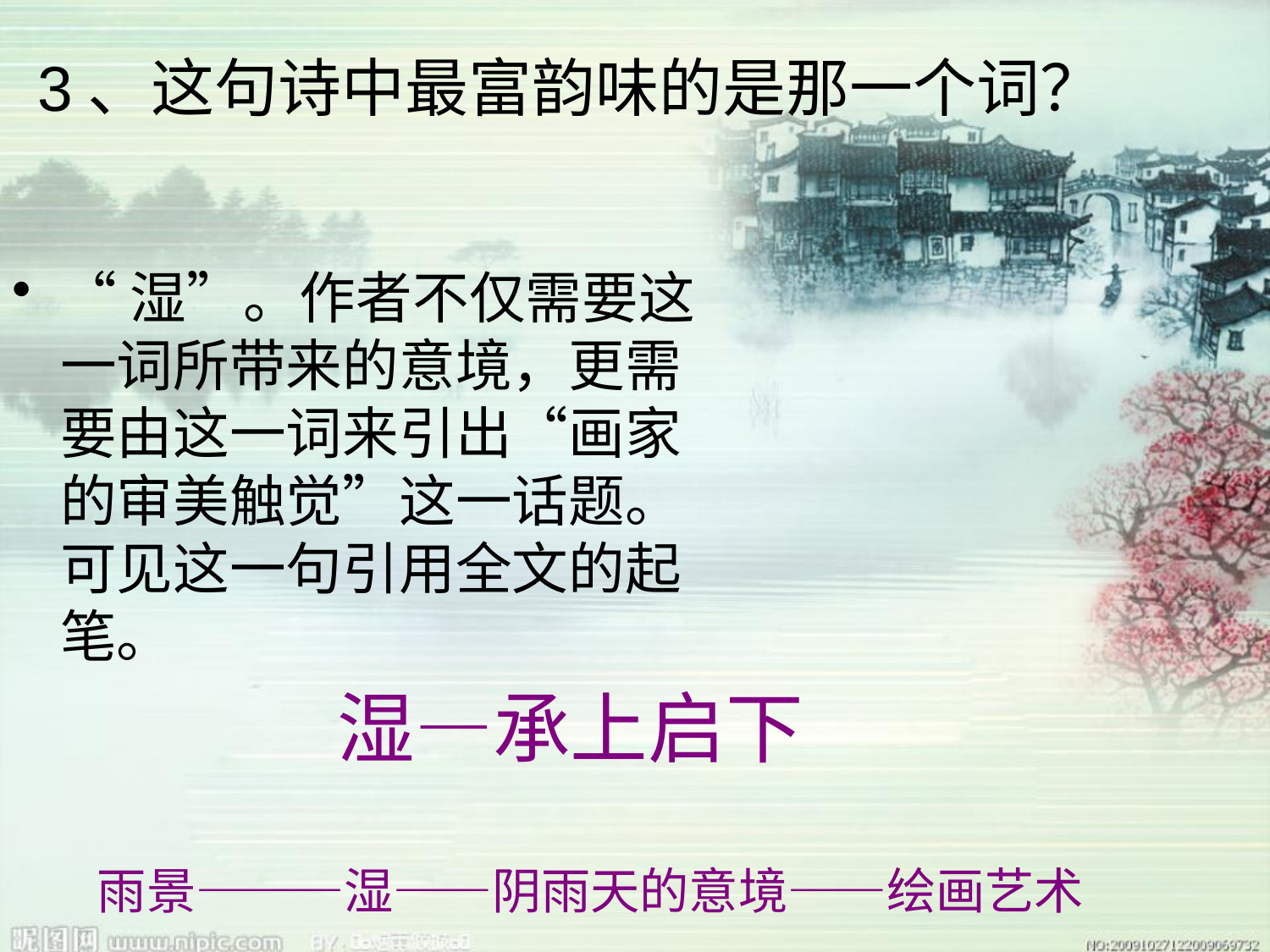

# 3、这句诗中最富韵味的是那一个词？
“湿”。作者不仅需要这一词所带来的意境，更需要由这一词来引出“画家的审美触觉”这一话题。可见这一句引用全文的起笔。
湿—承上启下
雨景———湿——阴雨天的意境——绘画艺术